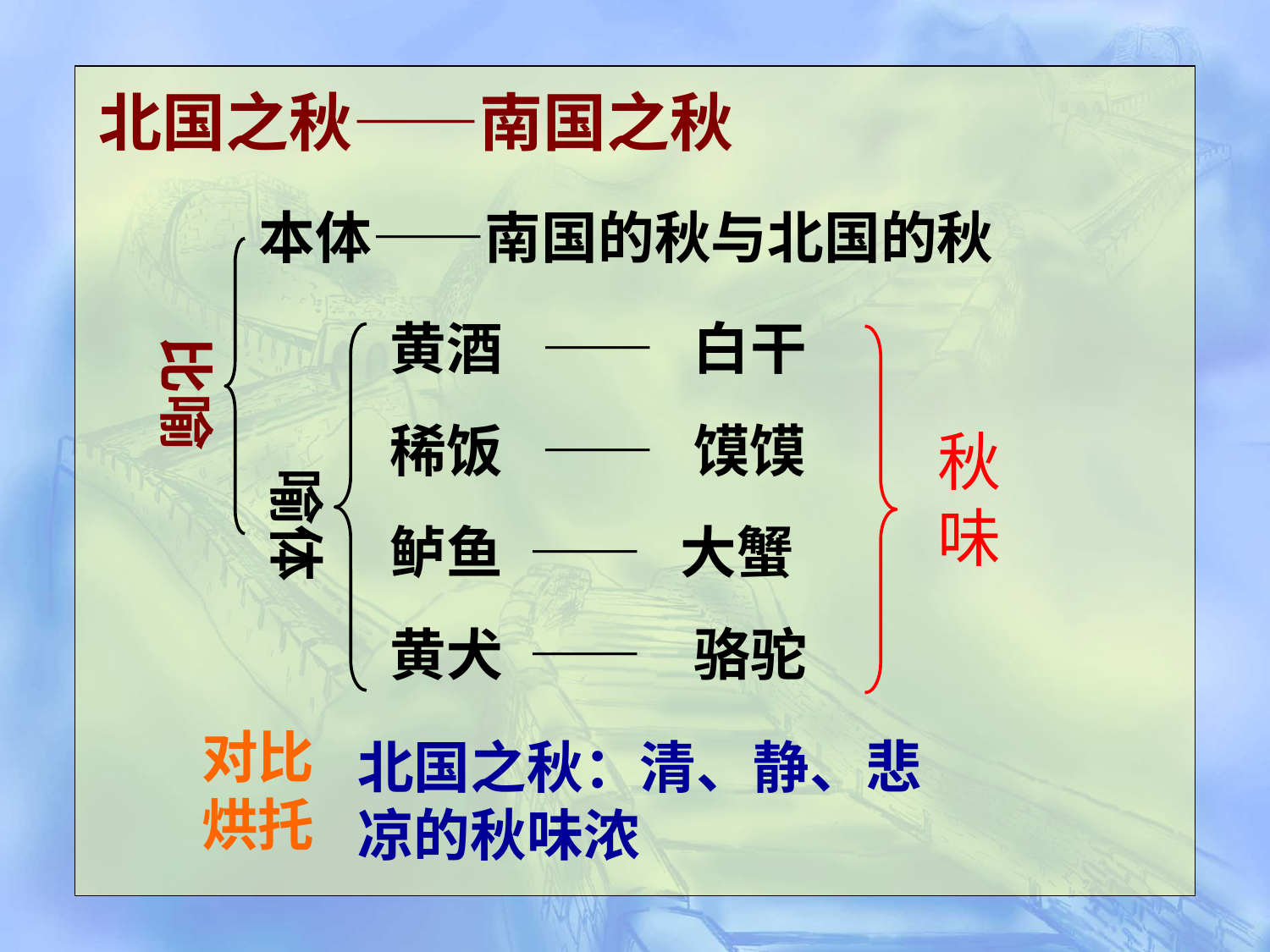

北国之秋——南国之秋
本体——南国的秋与北国的秋

比喻
黄酒   ——   白干

稀饭   ——   馍馍
秋味
喻体
鲈鱼  ——   大蟹
黄犬  ——    骆驼
对比
烘托
北国之秋：清、静、悲凉的秋味浓